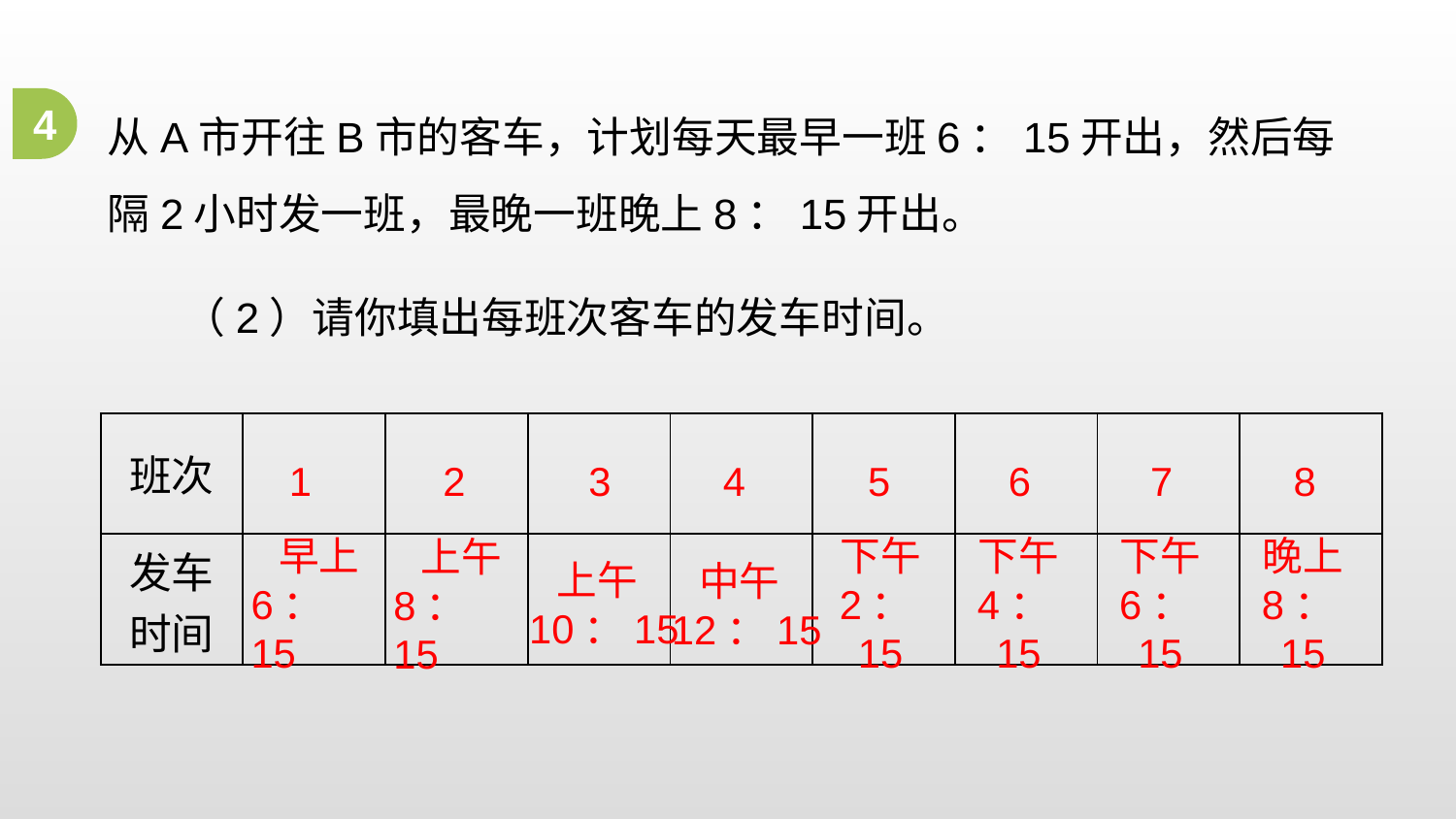

从A市开往B市的客车，计划每天最早一班6：15开出，然后每隔2小时发一班，最晚一班晚上8：15开出。
4
（2）请你填出每班次客车的发车时间。
| 班次 |  |  |  |  |  |  |  |  |
| --- | --- | --- | --- | --- | --- | --- | --- | --- |
| 发车时间 |  |  |  |  |  |  |  |  |
1
2
3
4
5
6
7
8
晚上
8：15
下午
2：15
下午
6：15
  早上
6：15
  上午
10：15
下午
4：15
  上午
8：15
  中午
12：15